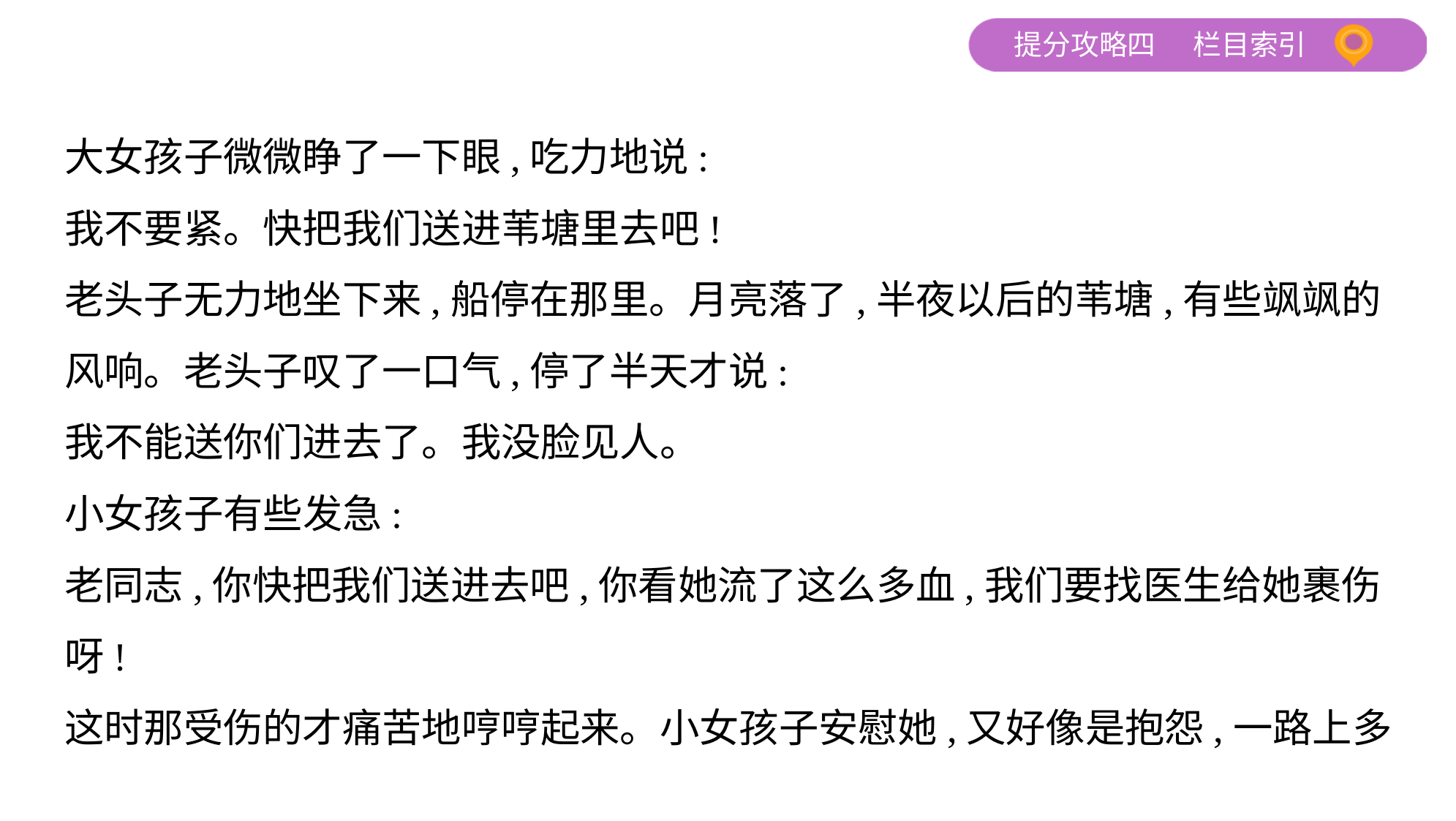

大女孩子微微睁了一下眼,吃力地说:
我不要紧。快把我们送进苇塘里去吧!
老头子无力地坐下来,船停在那里。月亮落了,半夜以后的苇塘,有些飒飒的
风响。老头子叹了一口气,停了半天才说:
我不能送你们进去了。我没脸见人。
小女孩子有些发急:
老同志,你快把我们送进去吧,你看她流了这么多血,我们要找医生给她裹伤
呀!
这时那受伤的才痛苦地哼哼起来。小女孩子安慰她,又好像是抱怨,一路上多